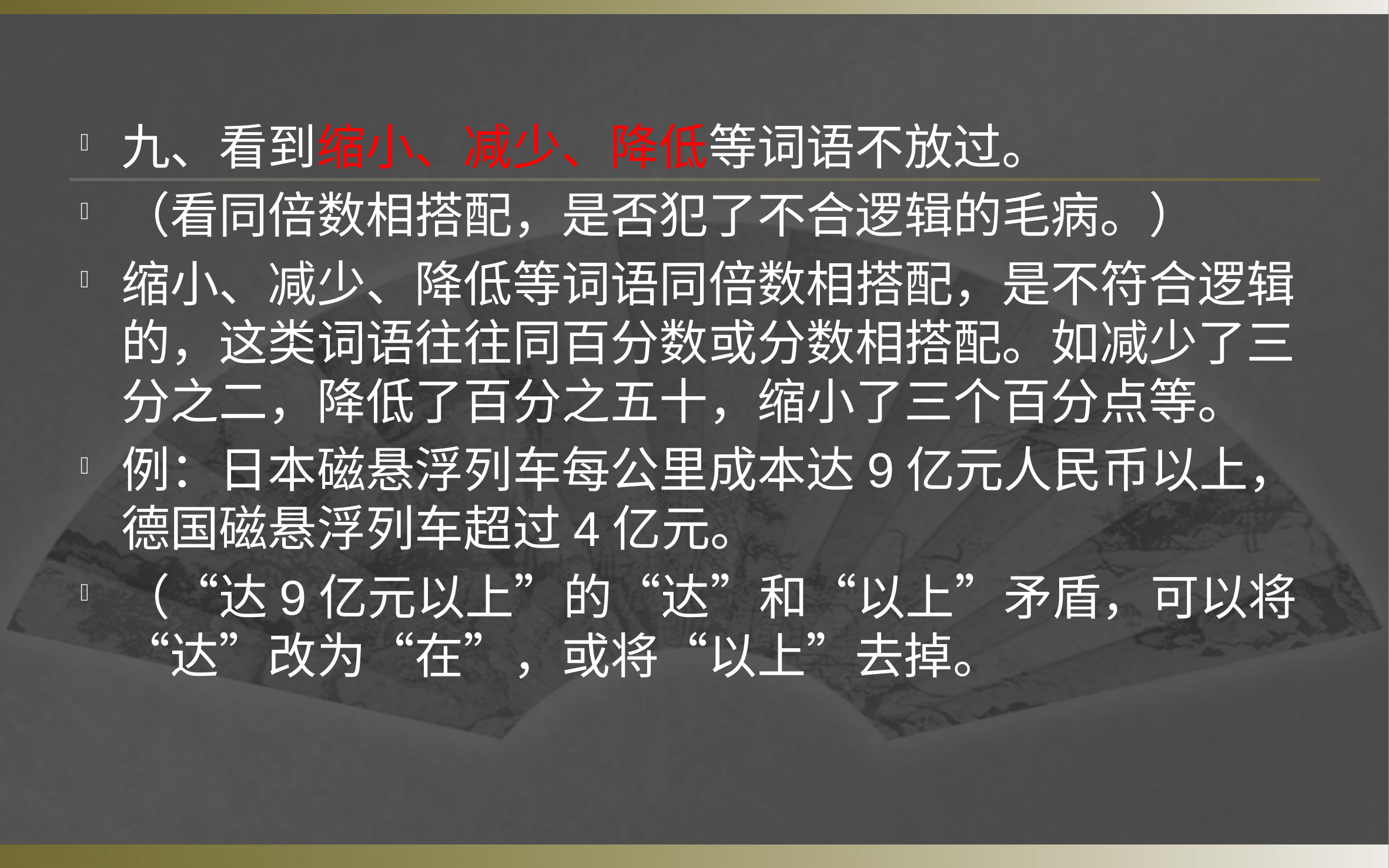

九、看到缩小、减少、降低等词语不放过。
（看同倍数相搭配，是否犯了不合逻辑的毛病。）
缩小、减少、降低等词语同倍数相搭配，是不符合逻辑的，这类词语往往同百分数或分数相搭配。如减少了三分之二，降低了百分之五十，缩小了三个百分点等。
例：日本磁悬浮列车每公里成本达9亿元人民币以上，德国磁悬浮列车超过4亿元。
（“达9亿元以上”的“达”和“以上”矛盾，可以将“达”改为“在”，或将“以上”去掉。